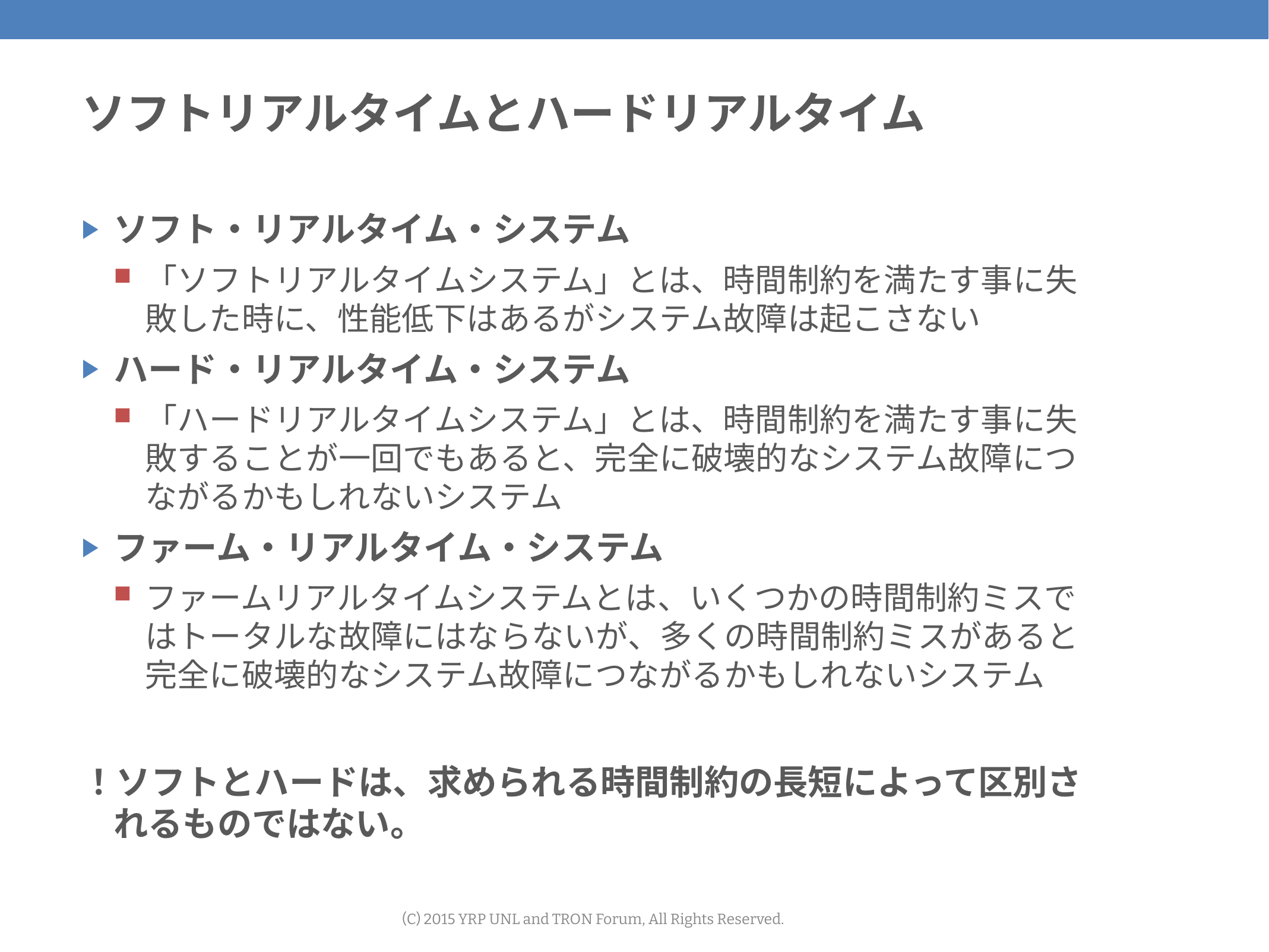

111
# ソフトリアルタイムとハードリアルタイム
ソフト・リアルタイム・システム
「ソフトリアルタイムシステム」とは、時間制約を満たす事に失敗した時に、性能低下はあるがシステム故障は起こさない
ハード・リアルタイム・システム
「ハードリアルタイムシステム」とは、時間制約を満たす事に失敗することが一回でもあると、完全に破壊的なシステム故障につながるかもしれないシステム
ファーム・リアルタイム・システム
ファームリアルタイムシステムとは、いくつかの時間制約ミスではトータルな故障にはならないが、多くの時間制約ミスがあると完全に破壊的なシステム故障につながるかもしれないシステム

！ソフトとハードは、求められる時間制約の長短によって区別されるものではない。
(C) 2015 YRP UNL and TRON Forum, All Rights Reserved.